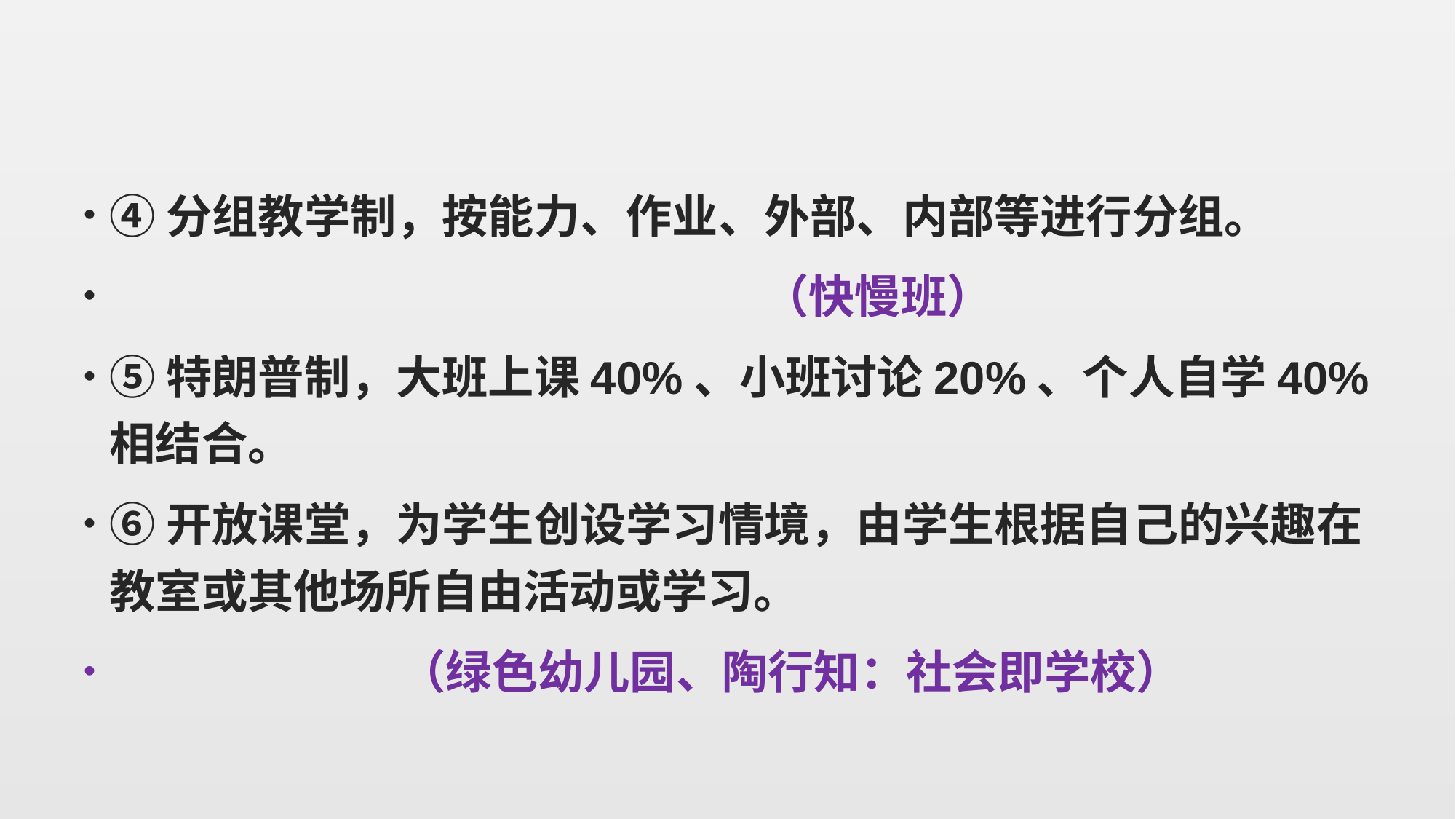

#
④分组教学制，按能力、作业、外部、内部等进行分组。
                                                              （快慢班）
⑤特朗普制，大班上课40%、小班讨论20%、个人自学40%相结合。
⑥开放课堂，为学生创设学习情境，由学生根据自己的兴趣在教室或其他场所自由活动或学习。
                           （绿色幼儿园、陶行知：社会即学校）